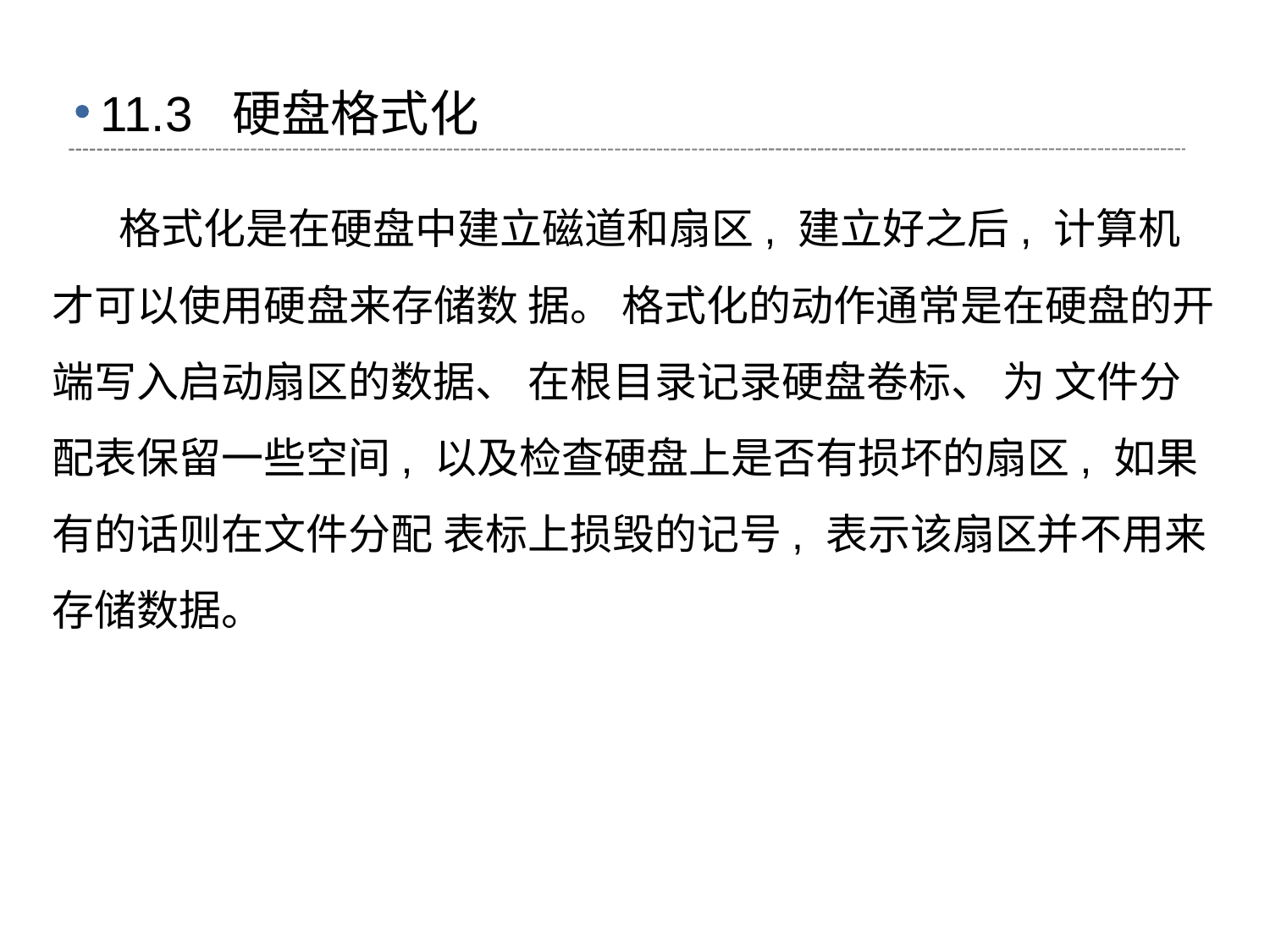

# 11.3  硬盘格式化
     格式化是在硬盘中建立磁道和扇区, 建立好之后, 计算机才可以使用硬盘来存储数 据。 格式化的动作通常是在硬盘的开端写入启动扇区的数据、 在根目录记录硬盘卷标、 为 文件分配表保留一些空间, 以及检查硬盘上是否有损坏的扇区, 如果有的话则在文件分配 表标上损毁的记号, 表示该扇区并不用来存储数据。